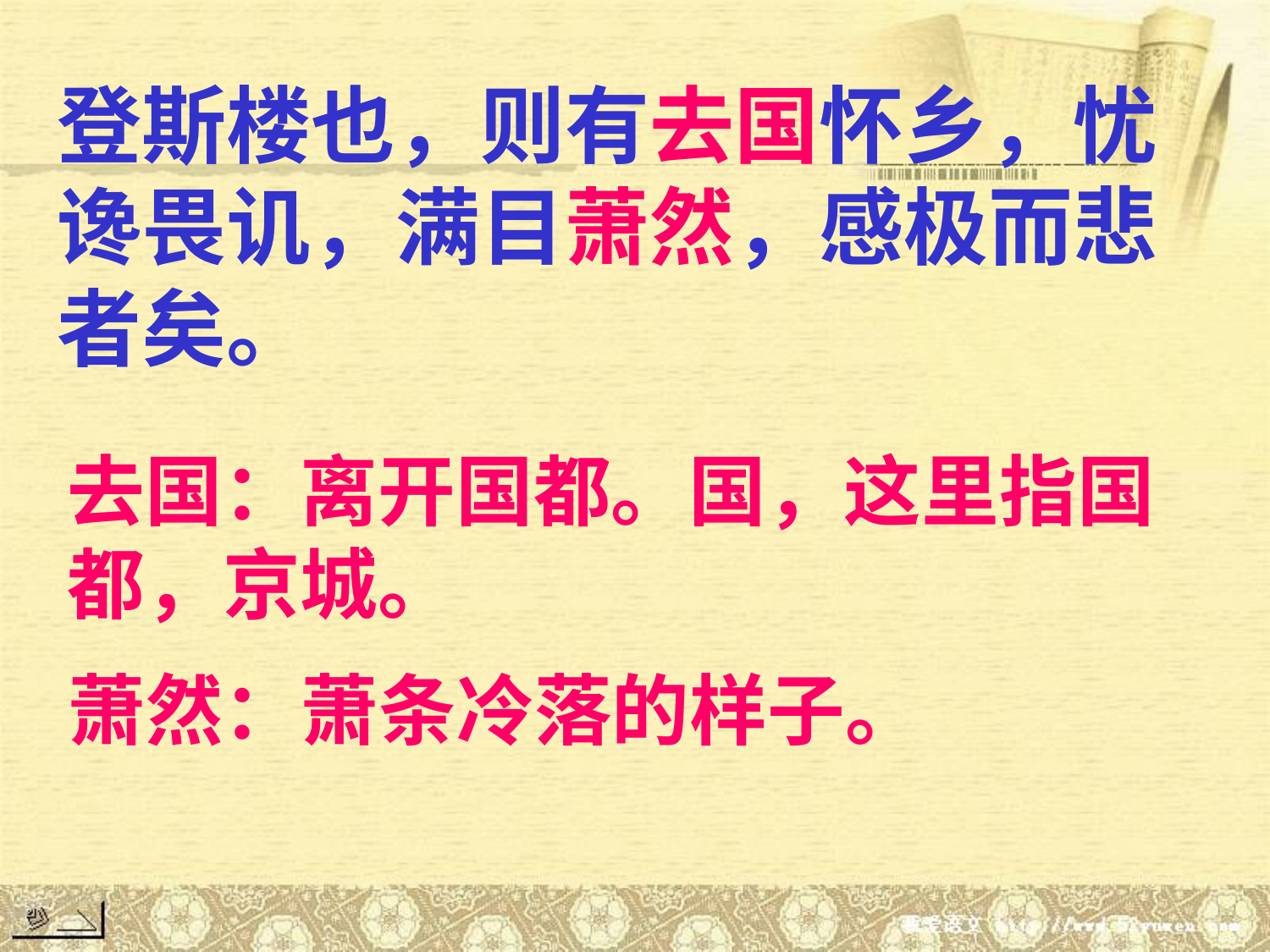

登斯楼也，则有去国怀乡，忧谗畏讥，满目萧然，感极而悲者矣。
去国：离开国都。国，这里指国都，京城。
萧然：萧条冷落的样子。